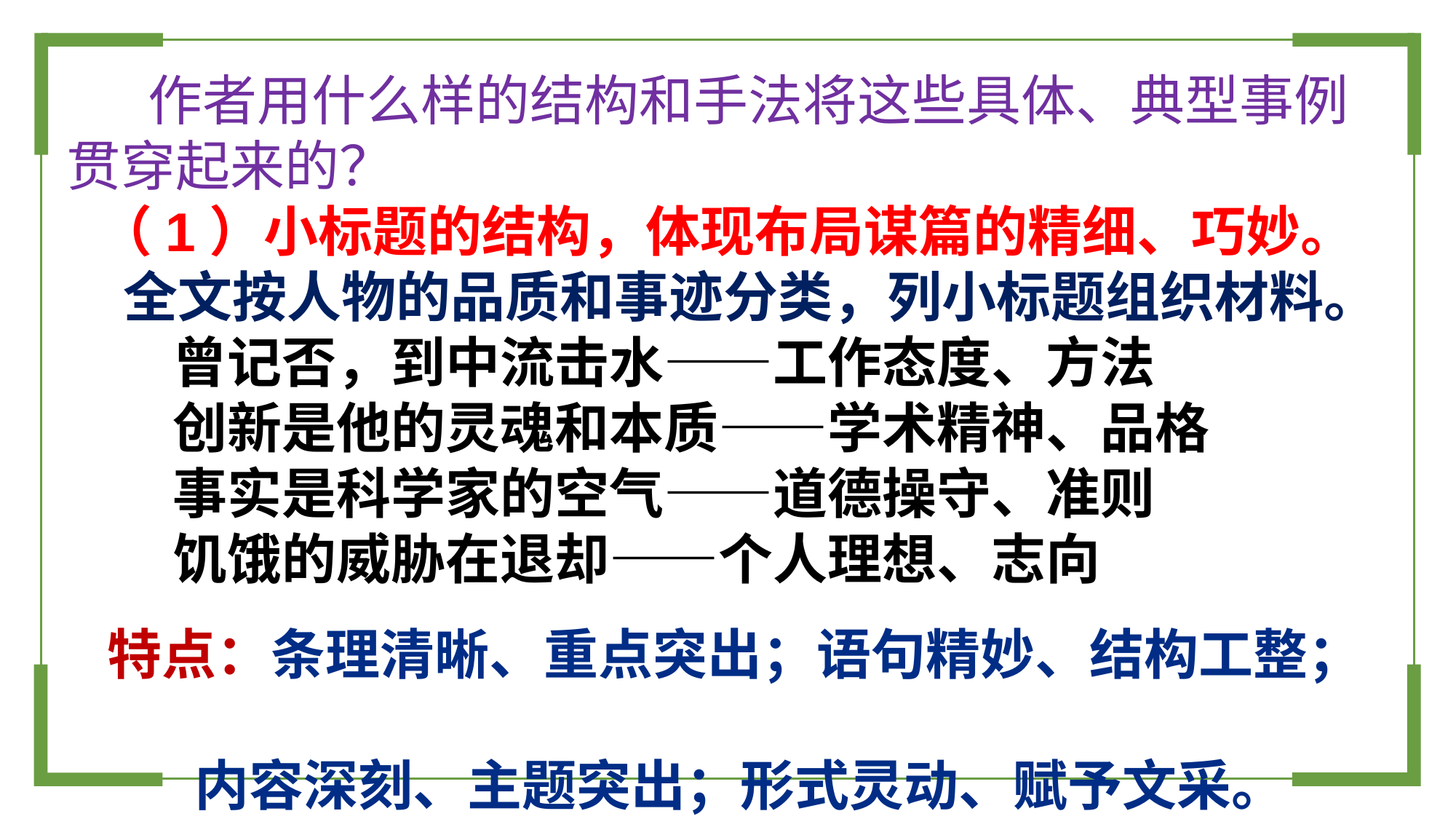

作者用什么样的结构和手法将这些具体、典型事例贯穿起来的？
（1）小标题的结构，体现布局谋篇的精细、巧妙。
 全文按人物的品质和事迹分类，列小标题组织材料。
     曾记否，到中流击水——工作态度、方法
     创新是他的灵魂和本质——学术精神、品格
     事实是科学家的空气——道德操守、准则
     饥饿的威胁在退却——个人理想、志向
特点：条理清晰、重点突出；语句精妙、结构工整；
      内容深刻、主题突出；形式灵动、赋予文采。